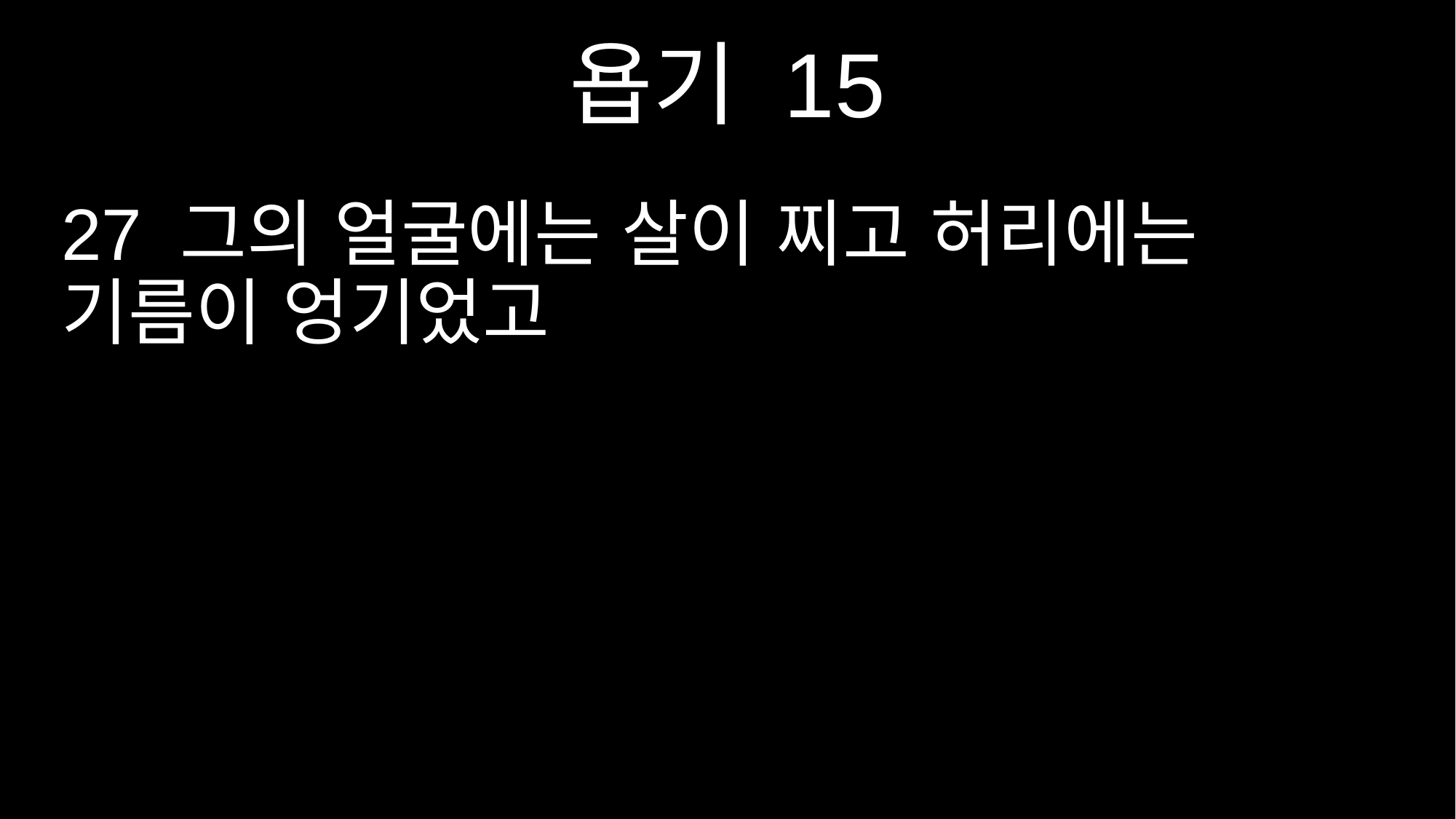

욥기 15
27 그의 얼굴에는 살이 찌고 허리에는 기름이 엉기었고